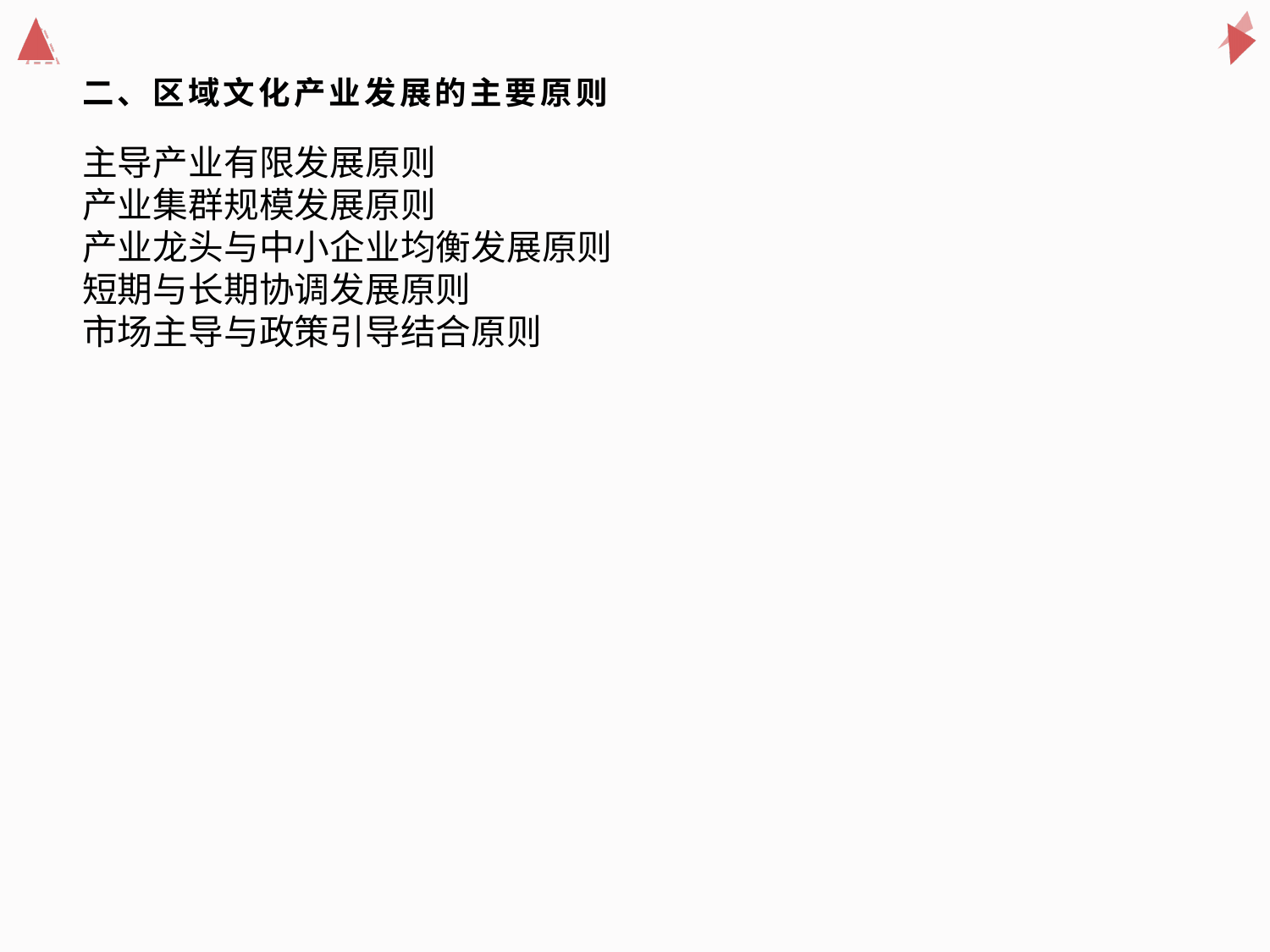

主导产业有限发展原则
产业集群规模发展原则
产业龙头与中小企业均衡发展原则
短期与长期协调发展原则
市场主导与政策引导结合原则
# 二、区域文化产业发展的主要原则